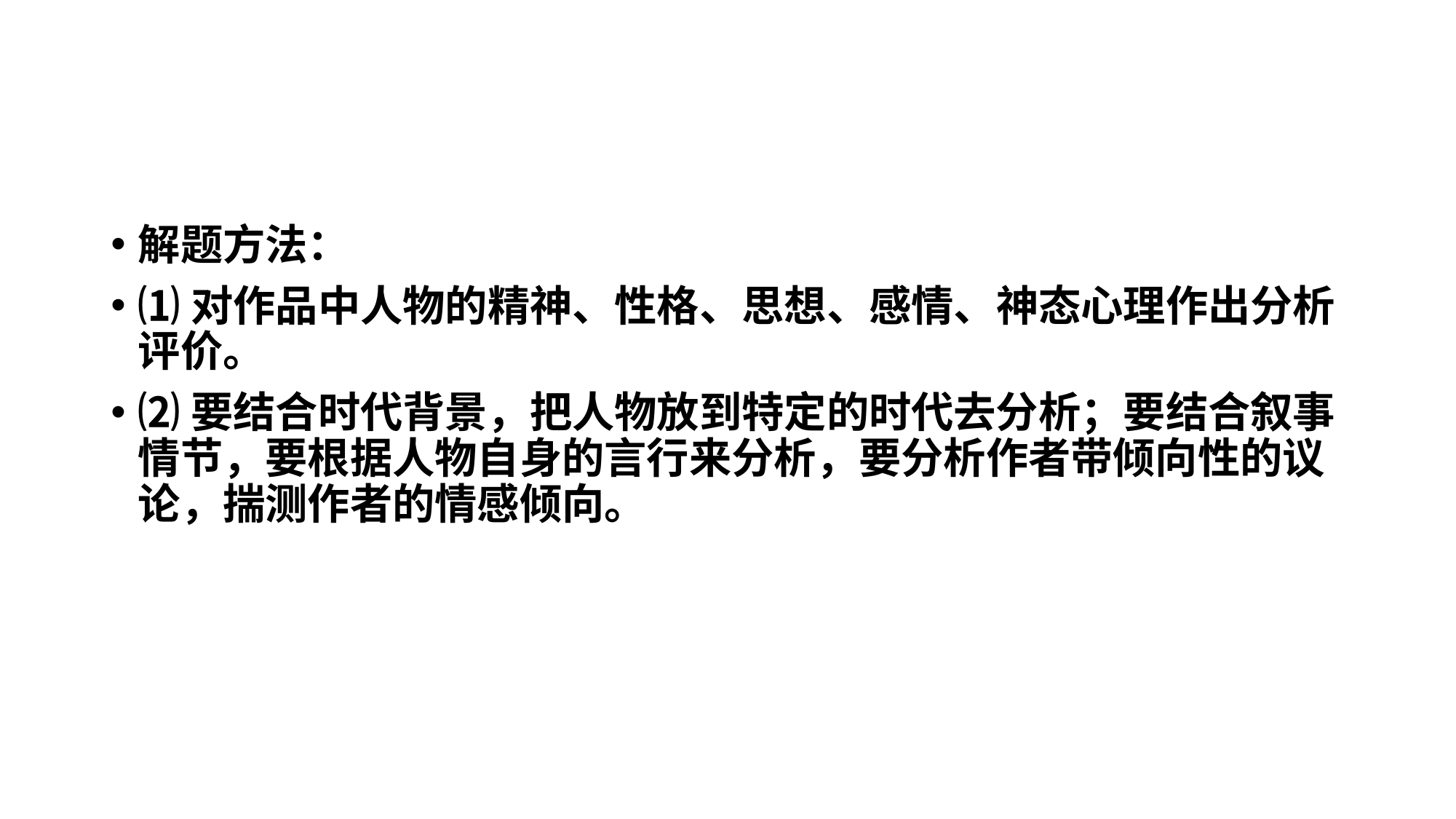

解题方法：
⑴对作品中人物的精神、性格、思想、感情、神态心理作出分析评价。
⑵要结合时代背景，把人物放到特定的时代去分析；要结合叙事情节，要根据人物自身的言行来分析，要分析作者带倾向性的议论，揣测作者的情感倾向。